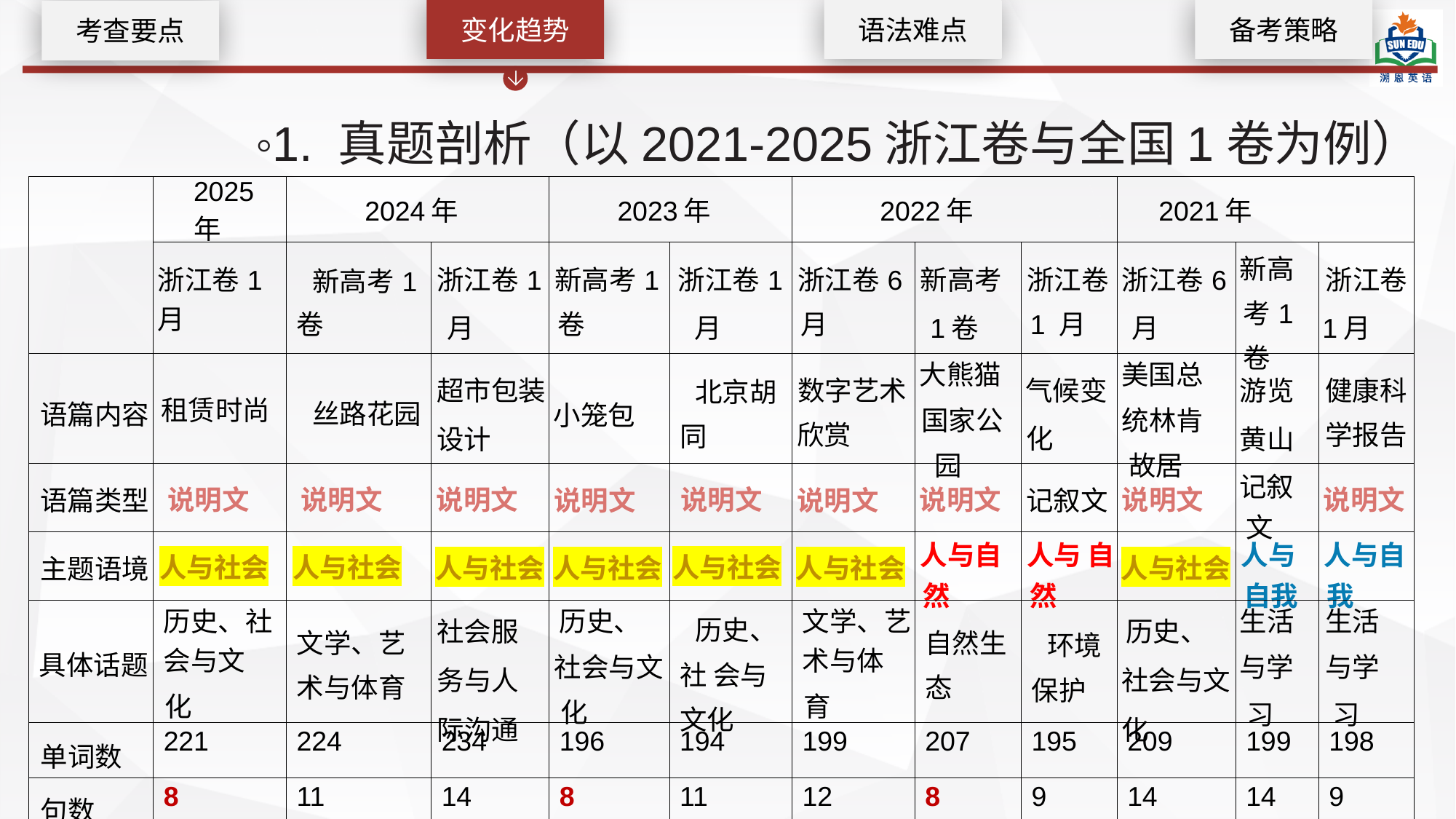

变化趋势
语法难点
备考策略
考查要点

◦1. 真题剖析（以2021-2025浙江卷与全国1卷为例）

|  | 2025年 | 2024年 |  | 2023年 |  | 2022年 |  |  | 2021年 |  |  |
| --- | --- | --- | --- | --- | --- | --- | --- | --- | --- | --- | --- |
|  | 浙江卷1月 | 新高考1卷 | 浙江卷1月 | 新高考1卷 | 浙江卷1月 | 浙江卷6月 | 新高考1卷 | 浙江卷1 月 | 浙江卷6月 | 新高 考1卷 | 浙江卷1月 |
| 语篇内容 | 租赁时尚 | 丝路花园 | 超市包装设计 | 小笼包 | 北京胡同 | 数字艺术欣赏 | 大熊猫 国家公 园 | 气候变化 | 美国总 统林肯 故居 | 游览 黄山 | 健康科学报告 |
| 语篇类型 | 说明文 | 说明文 | 说明文 | 说明文 | 说明文 | 说明文 | 说明文 | 记叙文 | 说明文 | 记叙 文 | 说明文 |
| 主题语境 | 人与社会 | 人与社会 | 人与社会 | 人与社会 | 人与社会 | 人与社会 | 人与自然 | 人与 自然 | 人与社会 | 人与 自我 | 人与自我 |
| 具体话题 | 历史、社会与文 化 | 文学、艺 术与体育 | 社会服 务与人 际沟通 | 历史、 社会与文 化 | 历史、社 会与文化 | 文学、艺术与体 育 | 自然生态 | 环境 保护 | 历史、 社会与文化 | 生活 与学 习 | 生活 与学 习 |
| 单词数 | 221 | 224 | 234 | 196 | 194 | 199 | 207 | 195 | 209 | 199 | 198 |
| 句数 | 8 | 11 | 14 | 8 | 11 | 12 | 8 | 9 | 14 | 14 | 9 |
| 难度 | 中 | 难 | 中 | 中 | 中 | 中 | 中 | 中 | 中 | 中 | 中 |